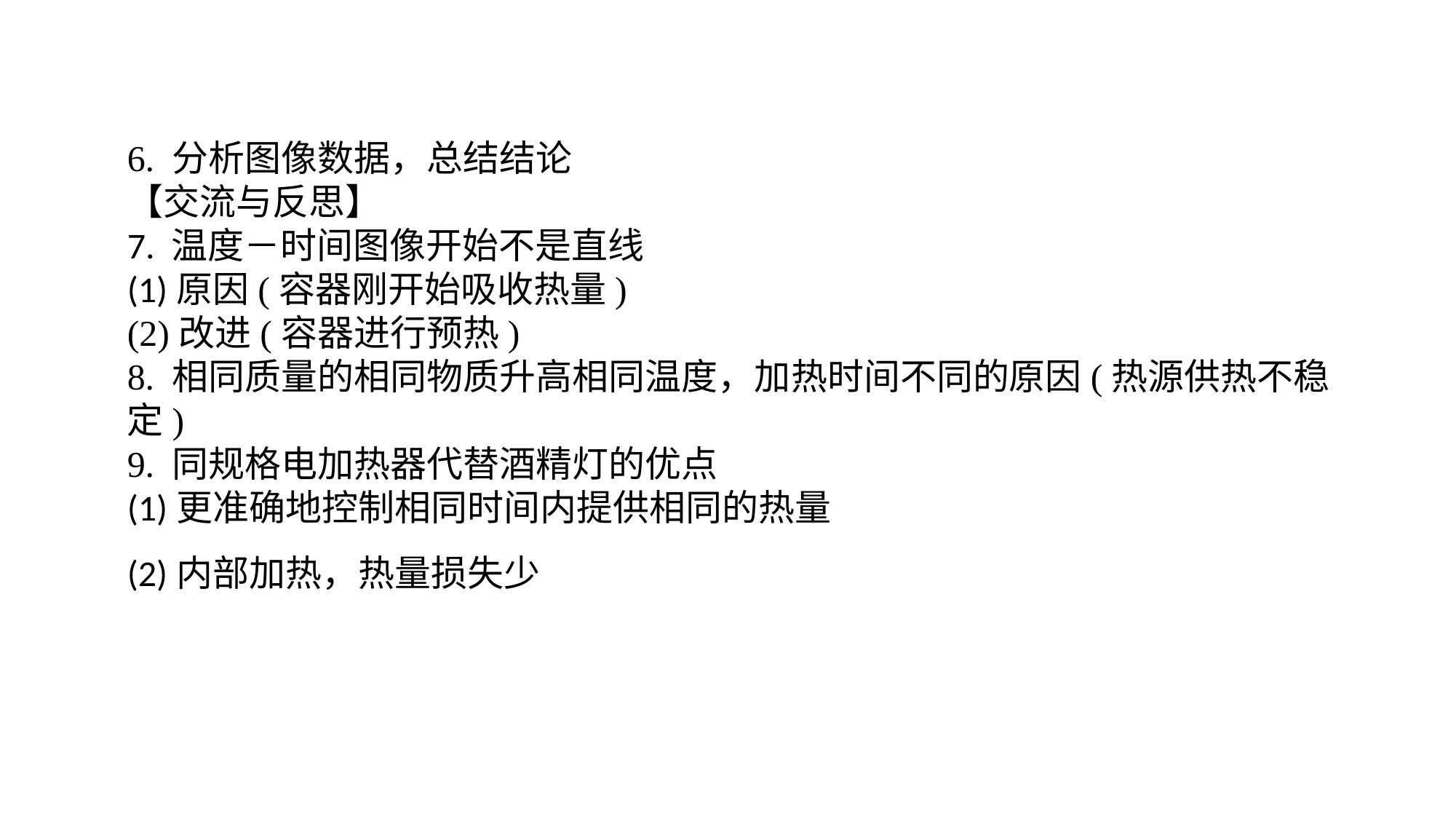

6. 分析图像数据，总结结论【交流与反思】7. 温度－时间图像开始不是直线(1)原因(容器刚开始吸收热量)(2)改进(容器进行预热)8. 相同质量的相同物质升高相同温度，加热时间不同的原因(热源供热不稳定)9. 同规格电加热器代替酒精灯的优点(1)更准确地控制相同时间内提供相同的热量(2)内部加热，热量损失少